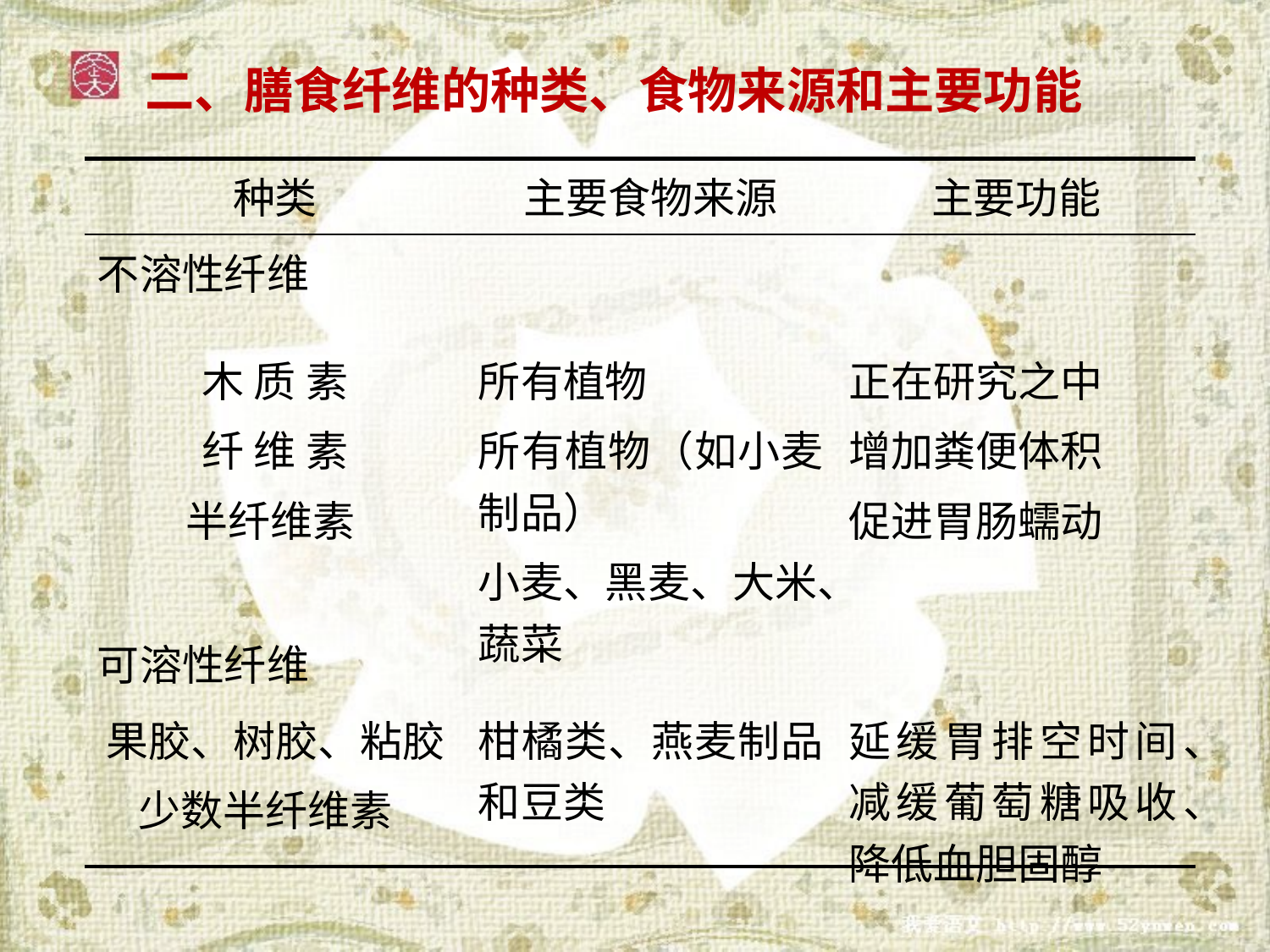

二、膳食纤维的种类、食物来源和主要功能
| 种类 | 主要食物来源 | 主要功能 |
| --- | --- | --- |
| 不溶性纤维 |  |  |
| 木 质 素 纤 维 素 半纤维素 | 所有植物 所有植物（如小麦制品） 小麦、黑麦、大米、蔬菜 | 正在研究之中 增加粪便体积 促进胃肠蠕动 |
| 可溶性纤维 |  |  |
| 果胶、树胶、粘胶 少数半纤维素 | 柑橘类、燕麦制品和豆类 | 延缓胃排空时间、减缓葡萄糖吸收、降低血胆固醇 |